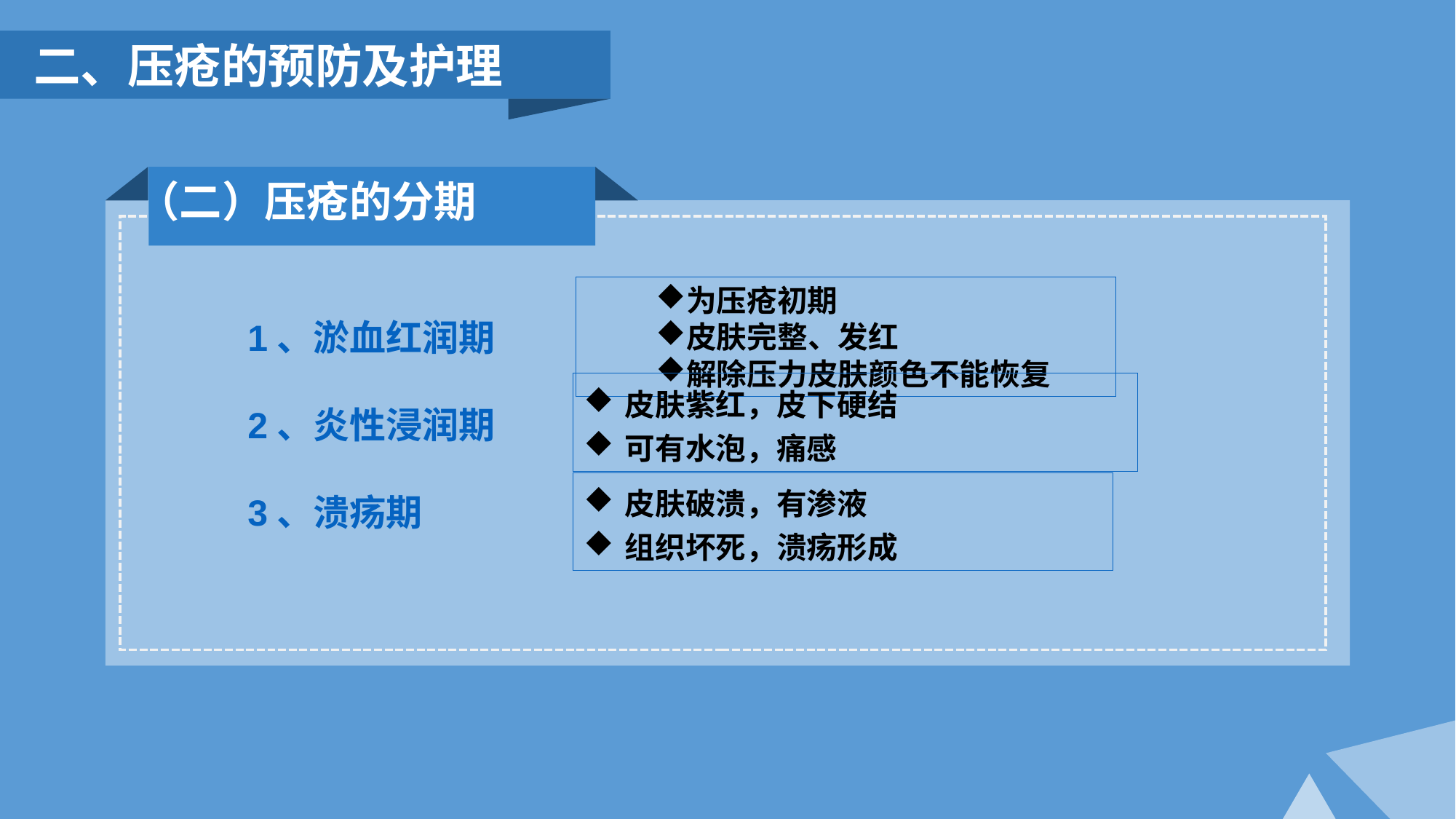

二、压疮的预防及护理

（二）压疮的分期

1、淤血红润期
2、炎性浸润期
3、溃疡期

为压疮初期
皮肤完整、发红
解除压力皮肤颜色不能恢复
皮肤紫红，皮下硬结
可有水泡，痛感
皮肤破溃，有渗液
组织坏死，溃疡形成